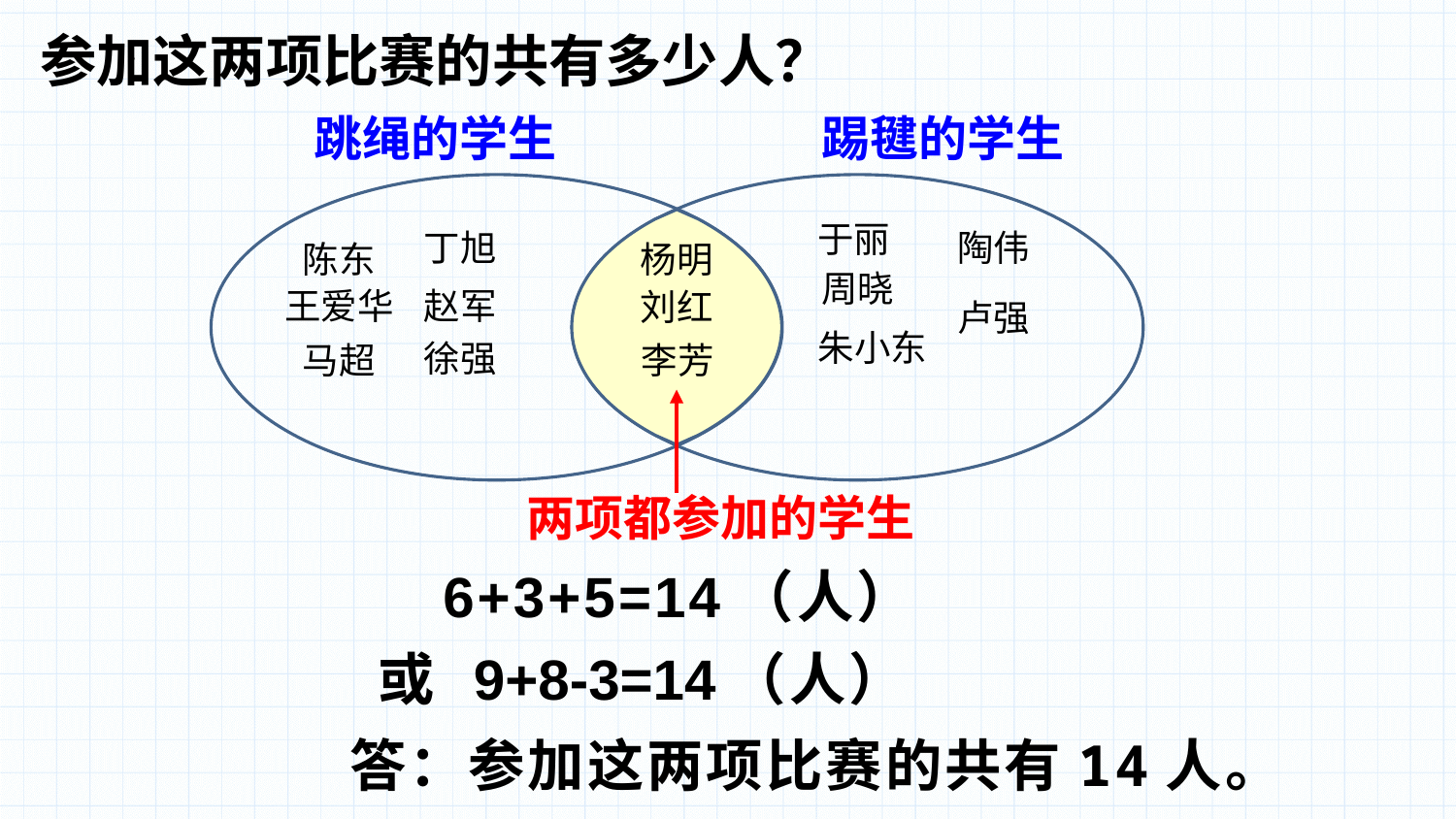

参加这两项比赛的共有多少人？
跳绳的学生
踢毽的学生

于丽
丁旭
陶伟
陈东
杨明
周晓
王爱华
赵军
刘红
卢强
朱小东
徐强
马超
李芳
两项都参加的学生
6+3+5=14（人）
或  9+8-3=14（人）
答：参加这两项比赛的共有14人。